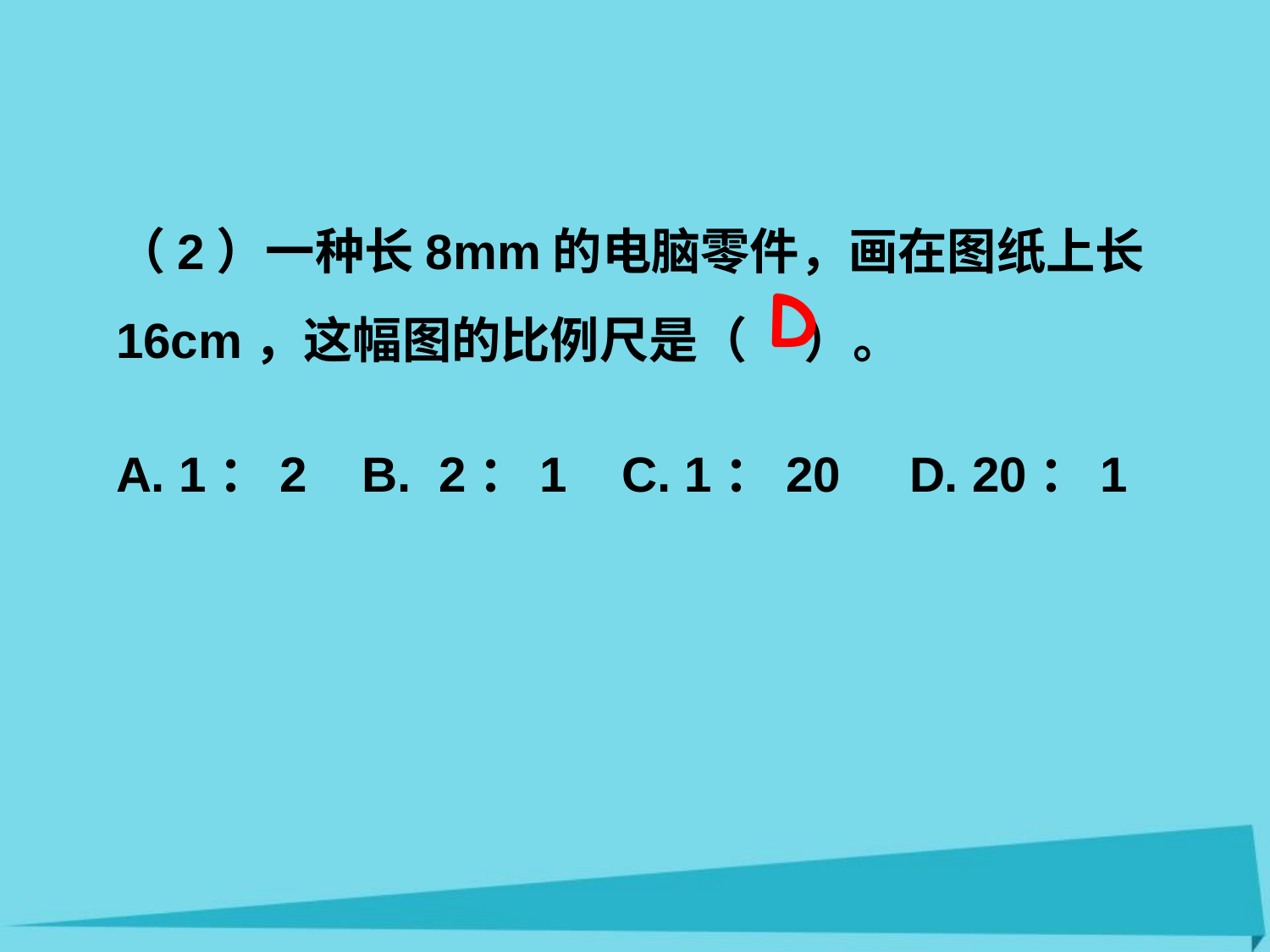

（2）一种长8mm的电脑零件，画在图纸上长16cm，这幅图的比例尺是（     ）。

A. 1：2    B.  2：1    C. 1：20     D. 20：1
D